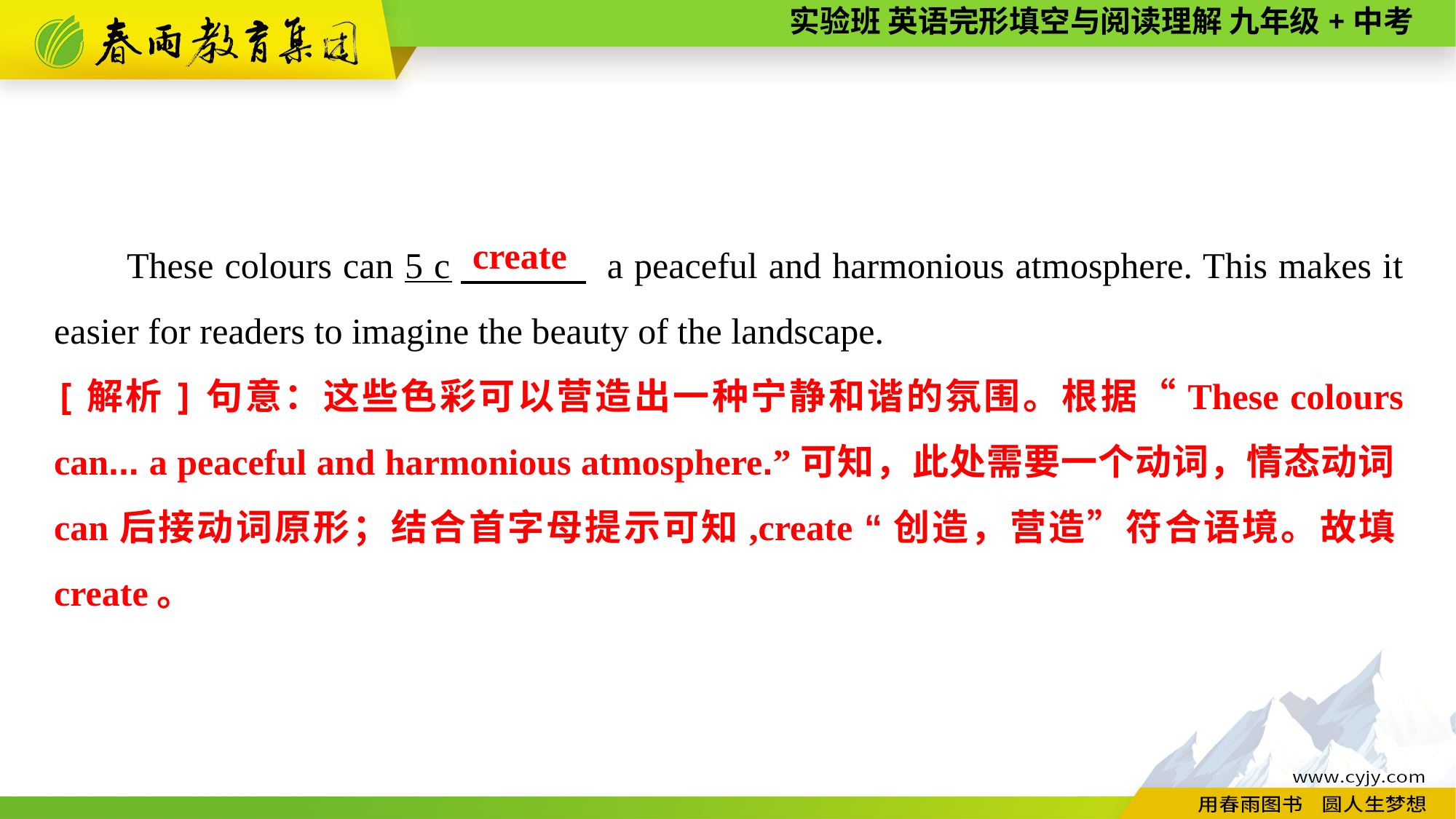

These colours can 5 c　     　 a peaceful and harmonious atmosphere. This makes it easier for readers to imagine the beauty of the landscape.
create
[解析]句意：这些色彩可以营造出一种宁静和谐的氛围。根据“These colours can... a peaceful and harmonious atmosphere.”可知，此处需要一个动词，情态动词can后接动词原形；结合首字母提示可知,create “创造，营造”符合语境。故填create。